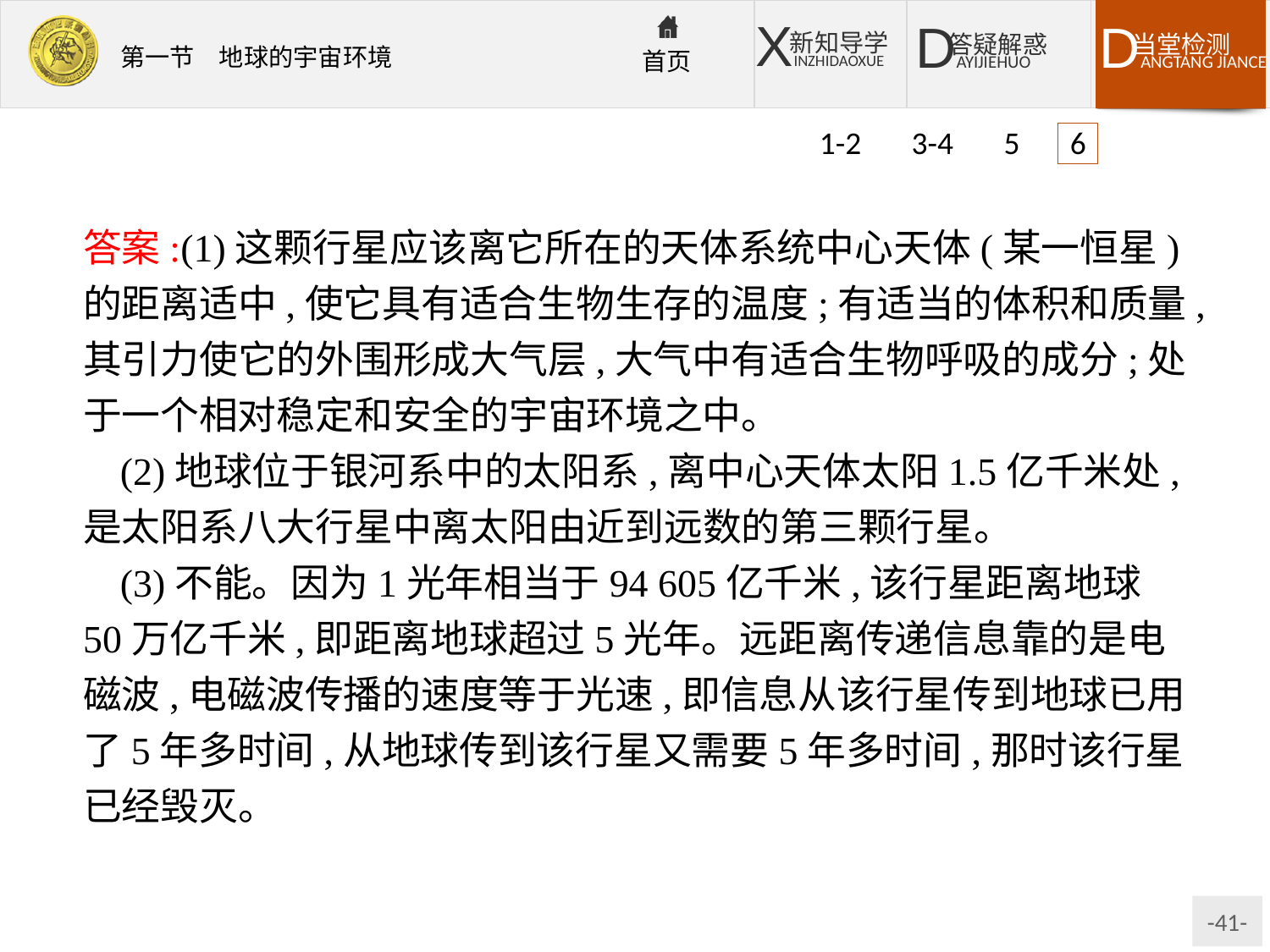

1-2       3-4       5       6

答案:(1)这颗行星应该离它所在的天体系统中心天体(某一恒星)的距离适中,使它具有适合生物生存的温度;有适当的体积和质量,其引力使它的外围形成大气层,大气中有适合生物呼吸的成分;处于一个相对稳定和安全的宇宙环境之中。
(2)地球位于银河系中的太阳系,离中心天体太阳1.5亿千米处,是太阳系八大行星中离太阳由近到远数的第三颗行星。
(3)不能。因为1光年相当于94 605亿千米,该行星距离地球50万亿千米,即距离地球超过5光年。远距离传递信息靠的是电磁波,电磁波传播的速度等于光速,即信息从该行星传到地球已用了5年多时间,从地球传到该行星又需要5年多时间,那时该行星已经毁灭。